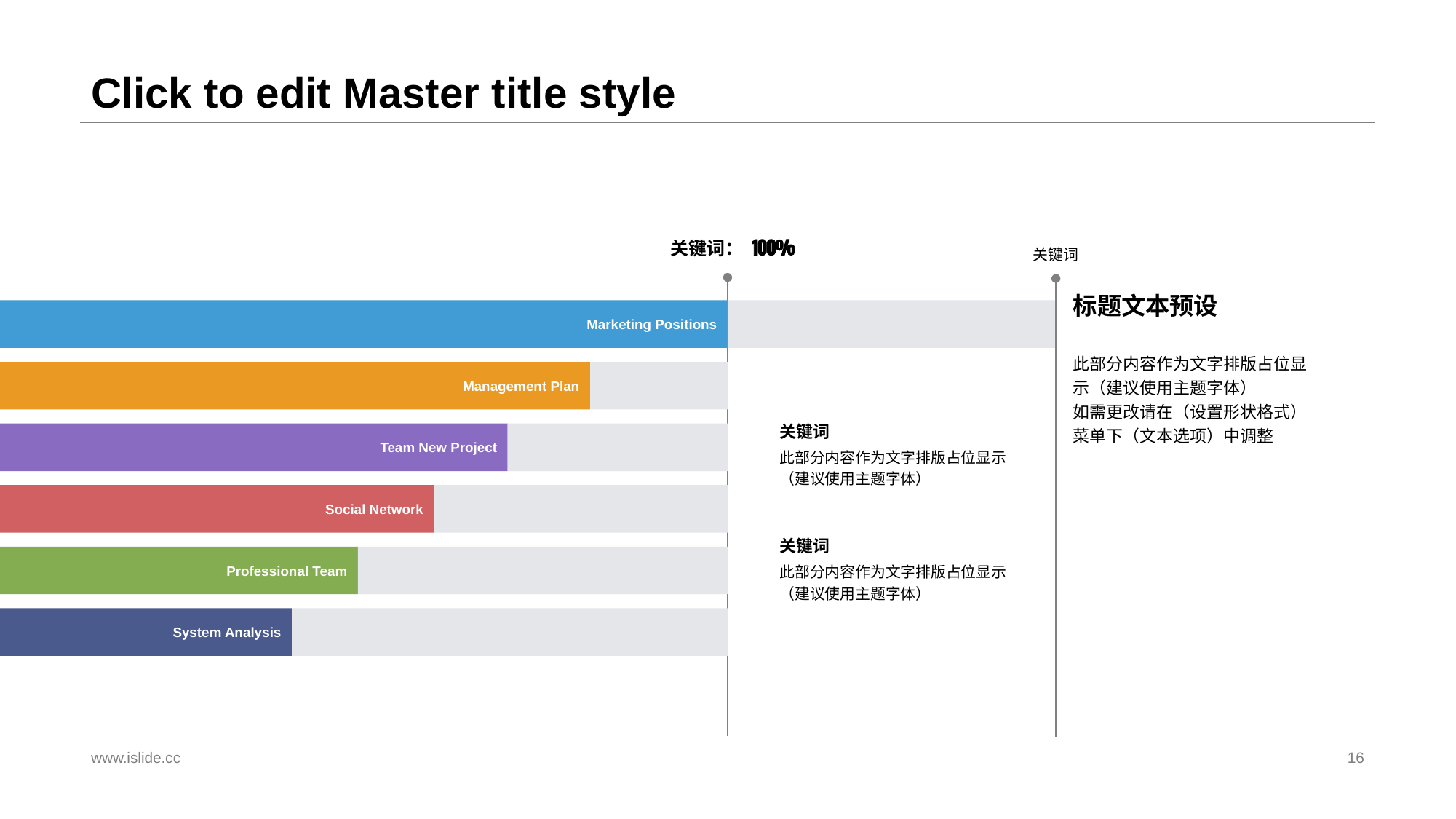

# Click to edit Master title style
关键词： 100%
关键词
标题文本预设
Marketing Positions

此部分内容作为文字排版占位显示（建议使用主题字体）
如需更改请在（设置形状格式）菜单下（文本选项）中调整
Management Plan

关键词

Team New Project
此部分内容作为文字排版占位显示
（建议使用主题字体）
Social Network

关键词
Professional Team

此部分内容作为文字排版占位显示
（建议使用主题字体）
System Analysis

www.islide.cc
16